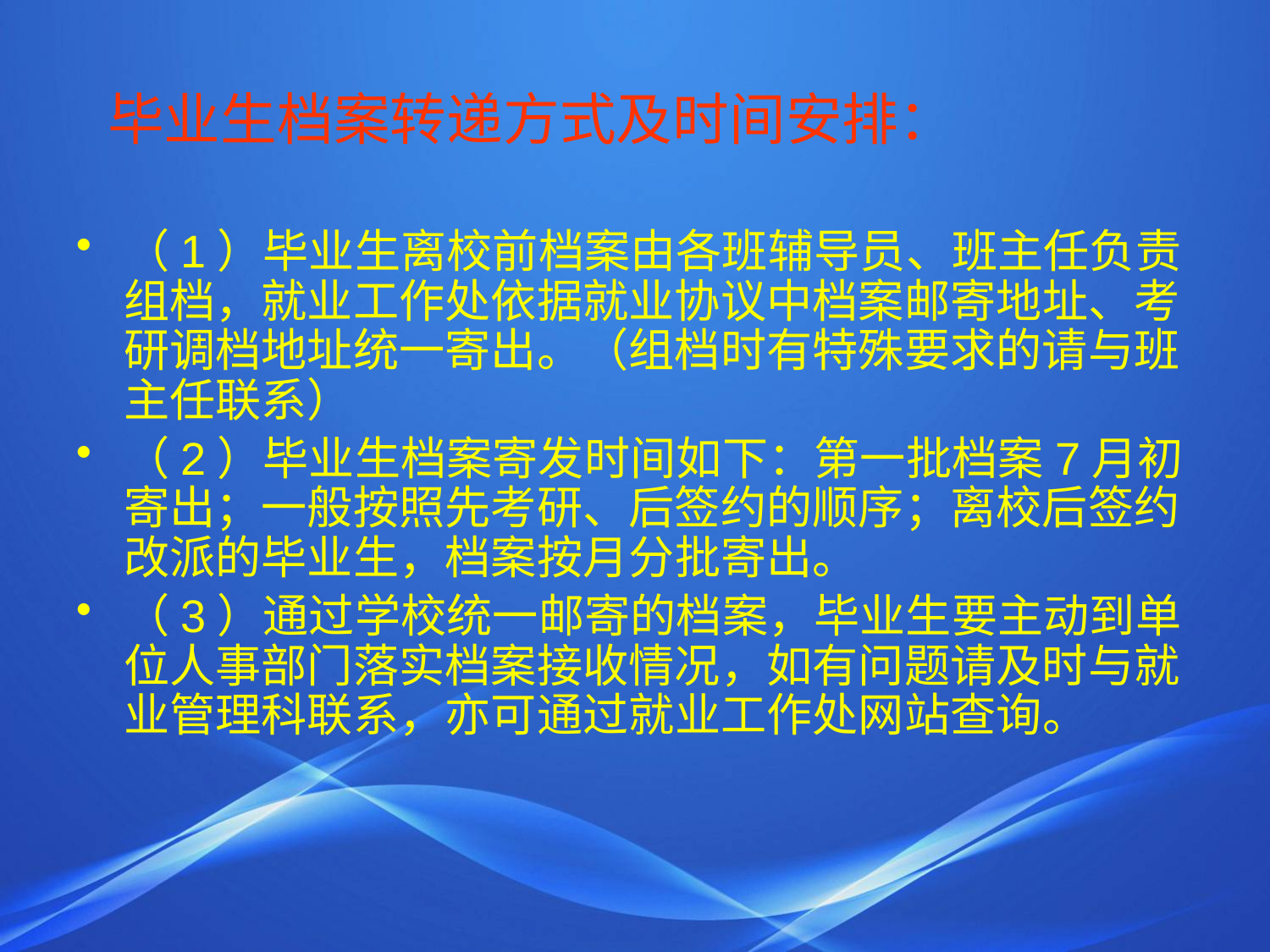

# 毕业生档案转递方式及时间安排：
（1）毕业生离校前档案由各班辅导员、班主任负责组档，就业工作处依据就业协议中档案邮寄地址、考研调档地址统一寄出。（组档时有特殊要求的请与班主任联系）
（2）毕业生档案寄发时间如下：第一批档案7月初寄出；一般按照先考研、后签约的顺序；离校后签约改派的毕业生，档案按月分批寄出。
（3）通过学校统一邮寄的档案，毕业生要主动到单位人事部门落实档案接收情况，如有问题请及时与就业管理科联系，亦可通过就业工作处网站查询。